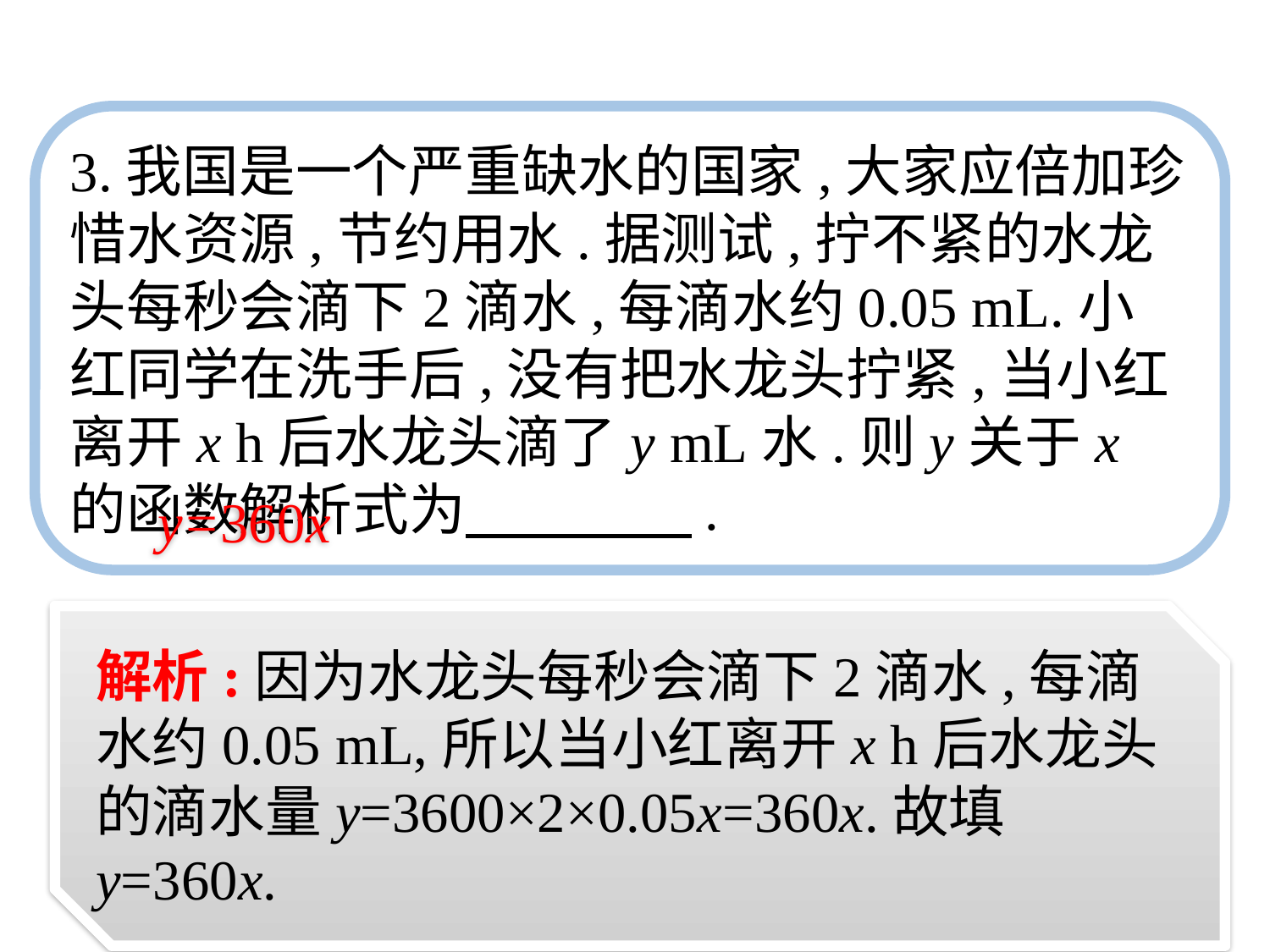

3.我国是一个严重缺水的国家,大家应倍加珍惜水资源,节约用水.据测试,拧不紧的水龙头每秒会滴下2滴水,每滴水约0.05 mL.小红同学在洗手后,没有把水龙头拧紧,当小红离开x h后水龙头滴了y mL水.则y关于x的函数解析式为　　　　.
y=360x
解析:因为水龙头每秒会滴下2滴水,每滴水约0.05 mL,所以当小红离开x h后水龙头的滴水量y=3600×2×0.05x=360x.故填y=360x.